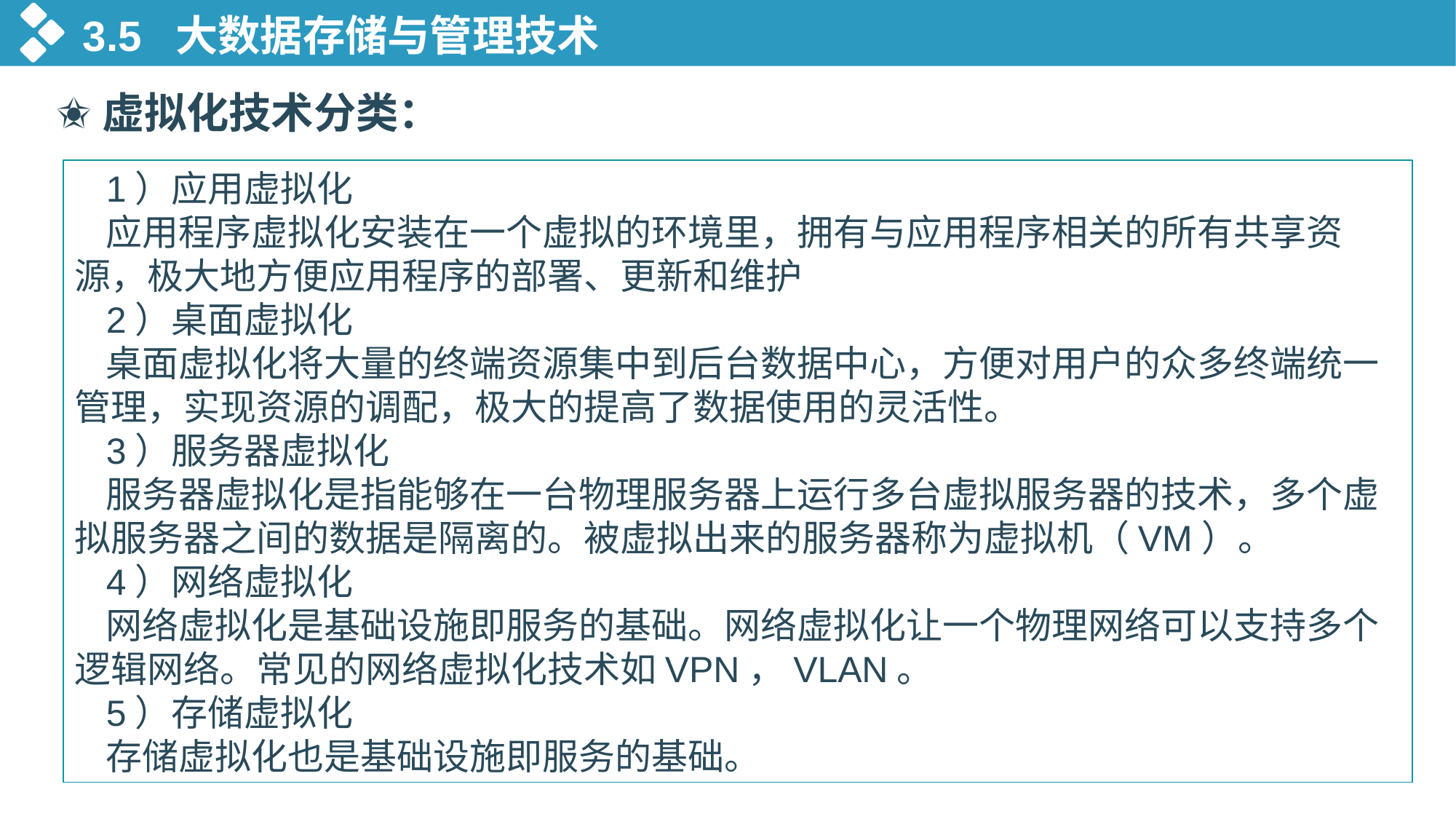

3.5  大数据存储与管理技术
✬虚拟化技术分类：
1）应用虚拟化
应用程序虚拟化安装在一个虚拟的环境里，拥有与应用程序相关的所有共享资源，极大地方便应用程序的部署、更新和维护
2）桌面虚拟化
桌面虚拟化将大量的终端资源集中到后台数据中心，方便对用户的众多终端统一管理，实现资源的调配，极大的提高了数据使用的灵活性。
3）服务器虚拟化
服务器虚拟化是指能够在一台物理服务器上运行多台虚拟服务器的技术，多个虚拟服务器之间的数据是隔离的。被虚拟出来的服务器称为虚拟机（VM）。
4）网络虚拟化
网络虚拟化是基础设施即服务的基础。网络虚拟化让一个物理网络可以支持多个逻辑网络。常见的网络虚拟化技术如VPN，VLAN。
5）存储虚拟化
存储虚拟化也是基础设施即服务的基础。